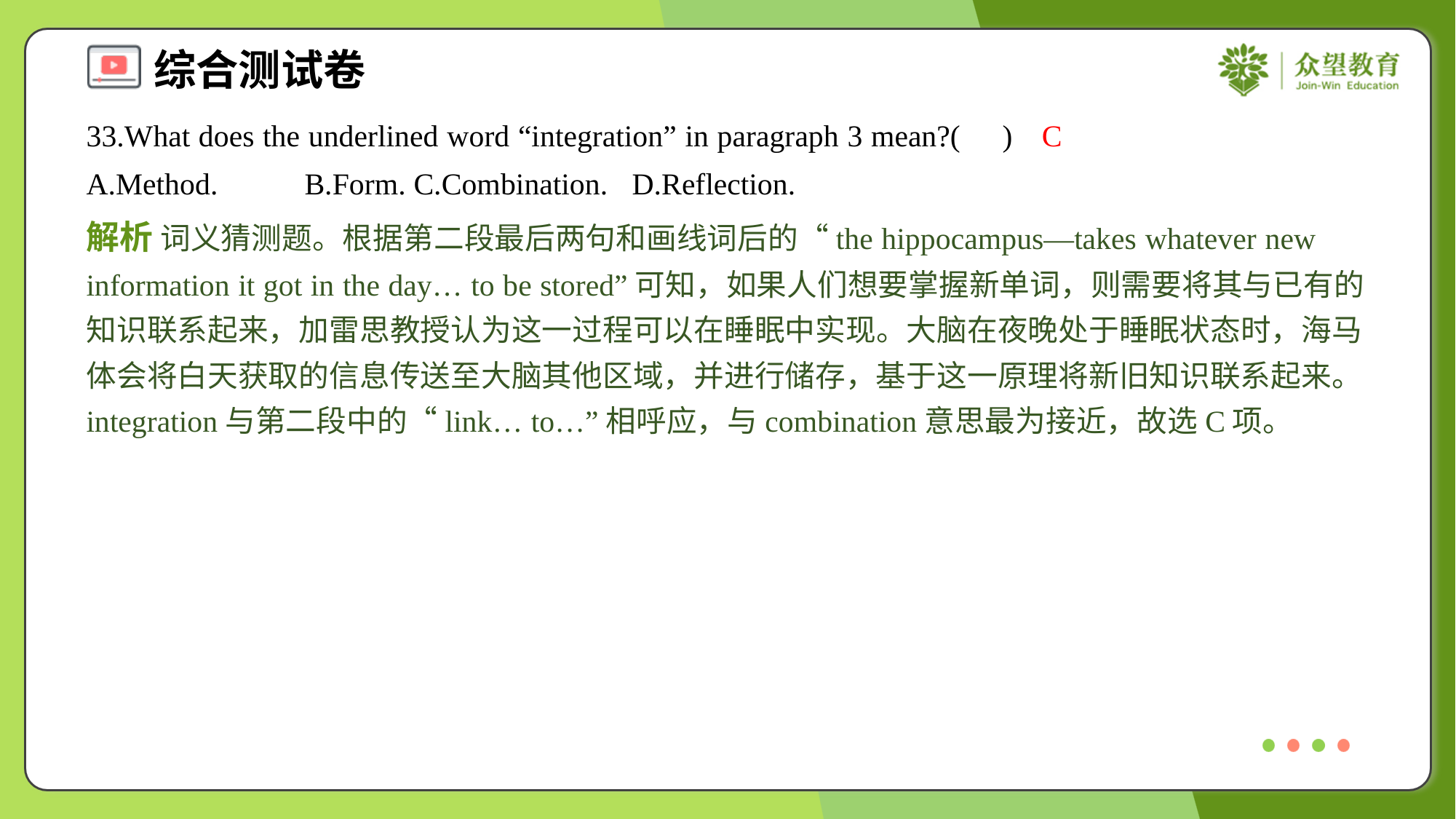

33.What does the underlined word “integration” in paragraph 3 mean?(     )
C
A.Method.	B.Form.	C.Combination.	D.Reflection.
解析 词义猜测题。根据第二段最后两句和画线词后的“the hippocampus—takes whatever new information it got in the day… to be stored”可知，如果人们想要掌握新单词，则需要将其与已有的知识联系起来，加雷思教授认为这一过程可以在睡眠中实现。大脑在夜晚处于睡眠状态时，海马体会将白天获取的信息传送至大脑其他区域，并进行储存，基于这一原理将新旧知识联系起来。integration与第二段中的“link… to…”相呼应，与combination意思最为接近，故选C项。